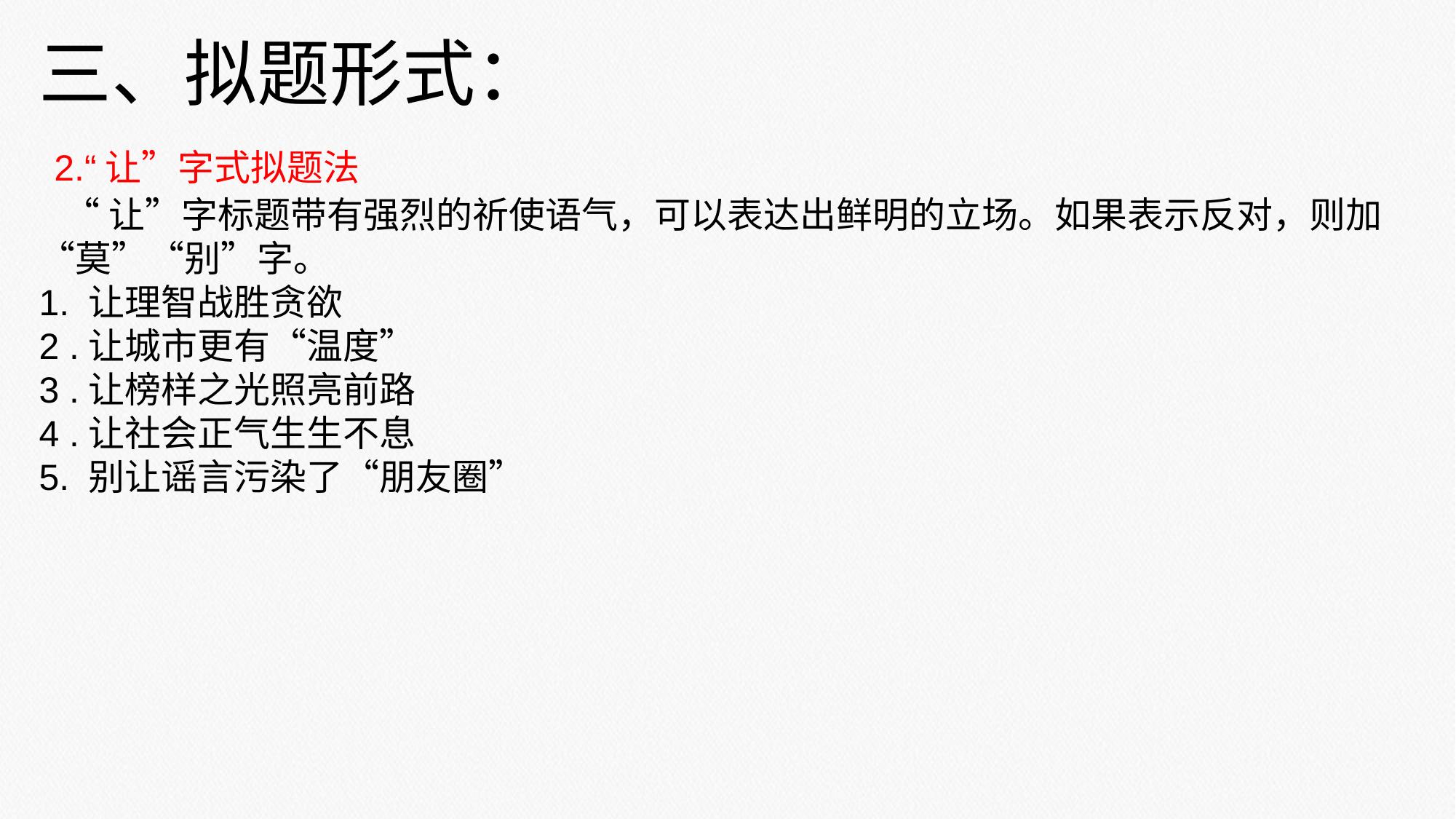

三、拟题形式：
 2.“让”字式拟题法
   “让”字标题带有强烈的祈使语气，可以表达出鲜明的立场。如果表示反对，则加“莫”“别”字。
1. 让理智战胜贪欲
2 .让城市更有“温度”
3 .让榜样之光照亮前路
4 .让社会正气生生不息
5. 别让谣言污染了“朋友圈”